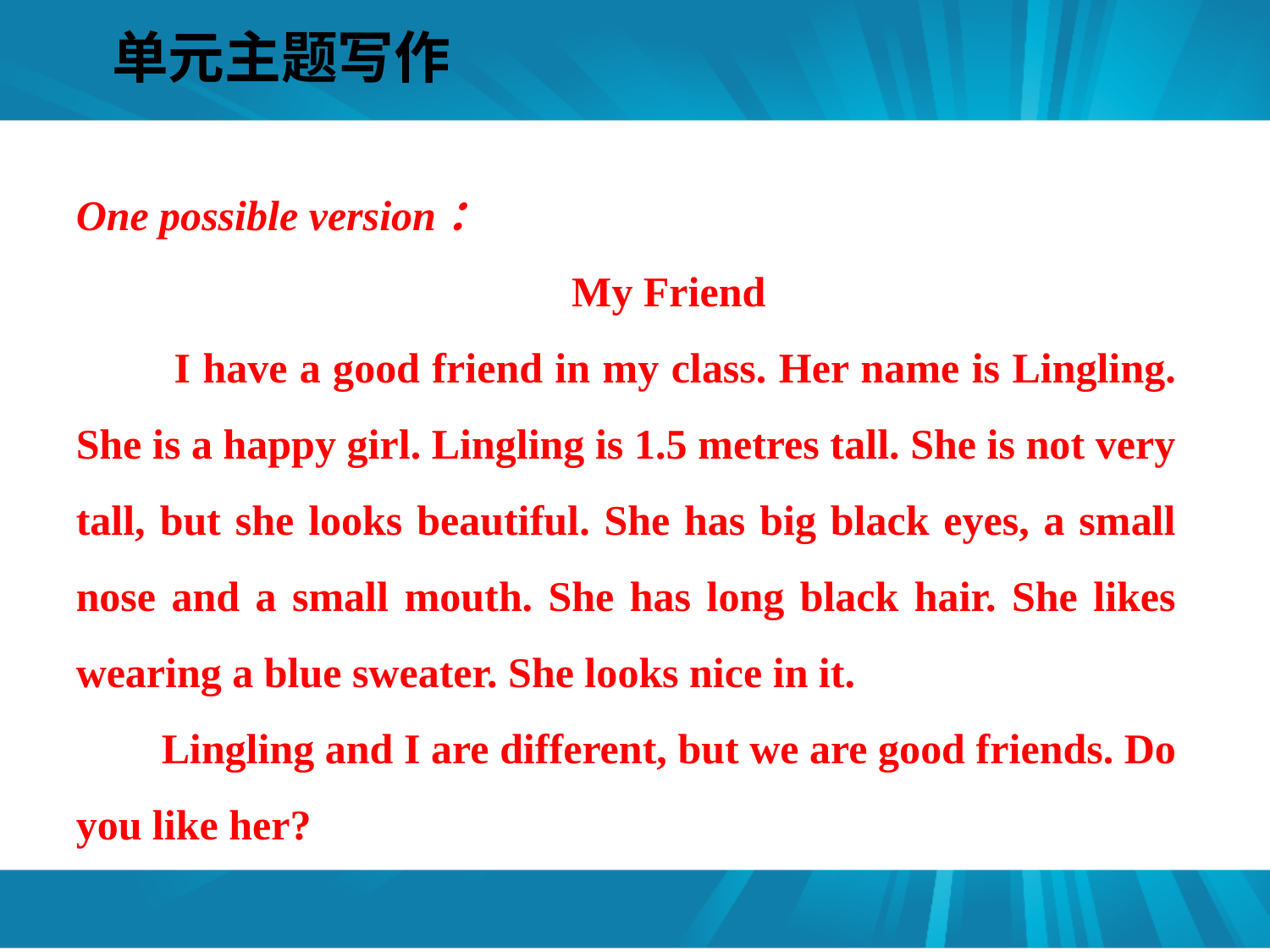

单元主题写作
#
One possible version：
        My Friend
        I have a good friend in my class. Her name is Lingling. She is a happy girl. Lingling is 1.5 metres tall. She is not very tall, but she looks beautiful. She has big black eyes, a small nose and a small mouth. She has long black hair. She likes wearing a blue sweater. She looks nice in it.
        Lingling and I are different, but we are good friends. Do you like her?